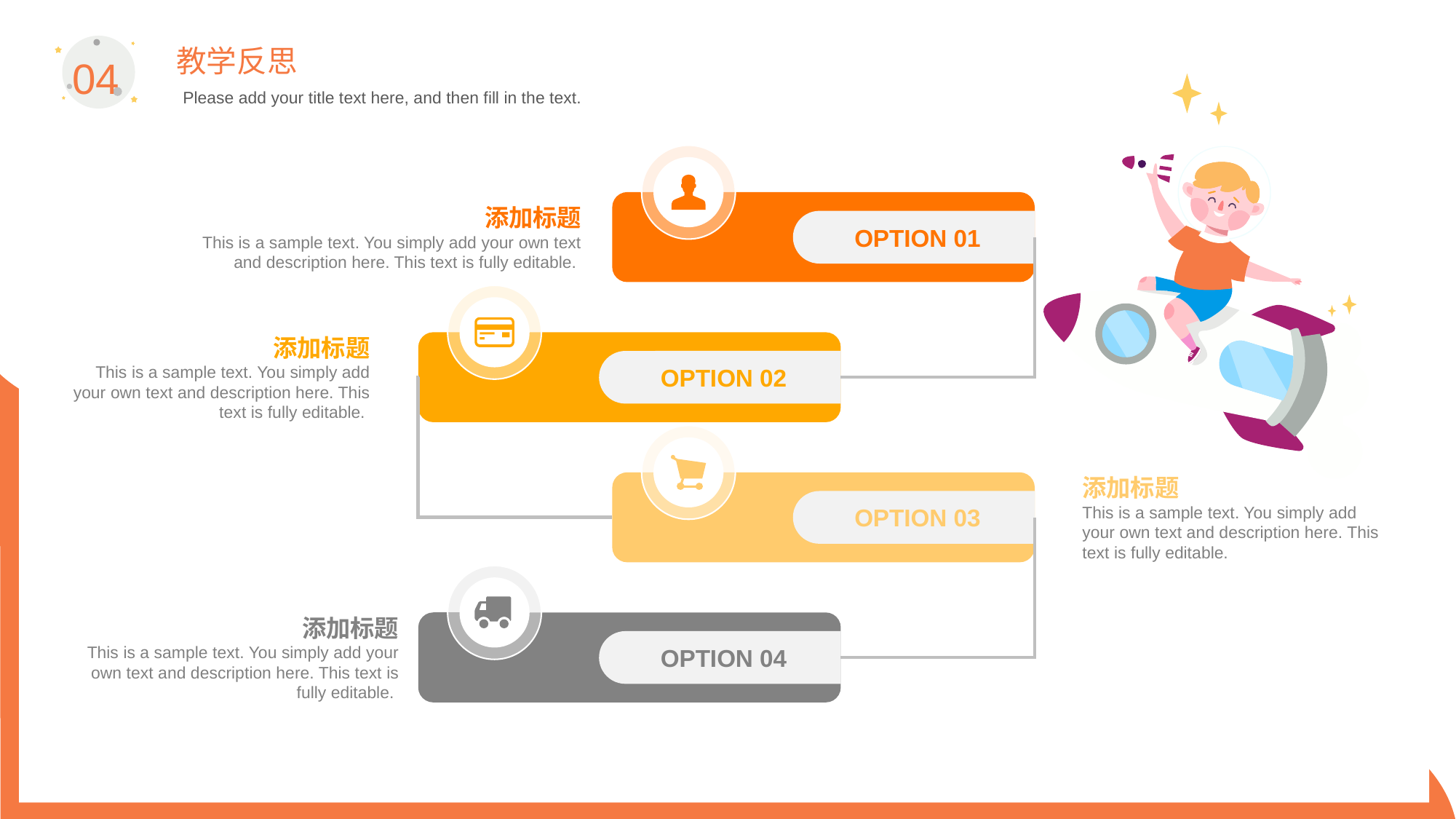

教学反思
04
Please add your title text here, and then fill in the text.

OPTION 01

添加标题
This is a sample text. You simply add your own text and description here. This text is fully editable.

OPTION 02

添加标题
This is a sample text. You simply add your own text and description here. This text is fully editable.

OPTION 03

添加标题
This is a sample text. You simply add your own text and description here. This text is fully editable.

OPTION 04

添加标题
This is a sample text. You simply add your own text and description here. This text is fully editable.